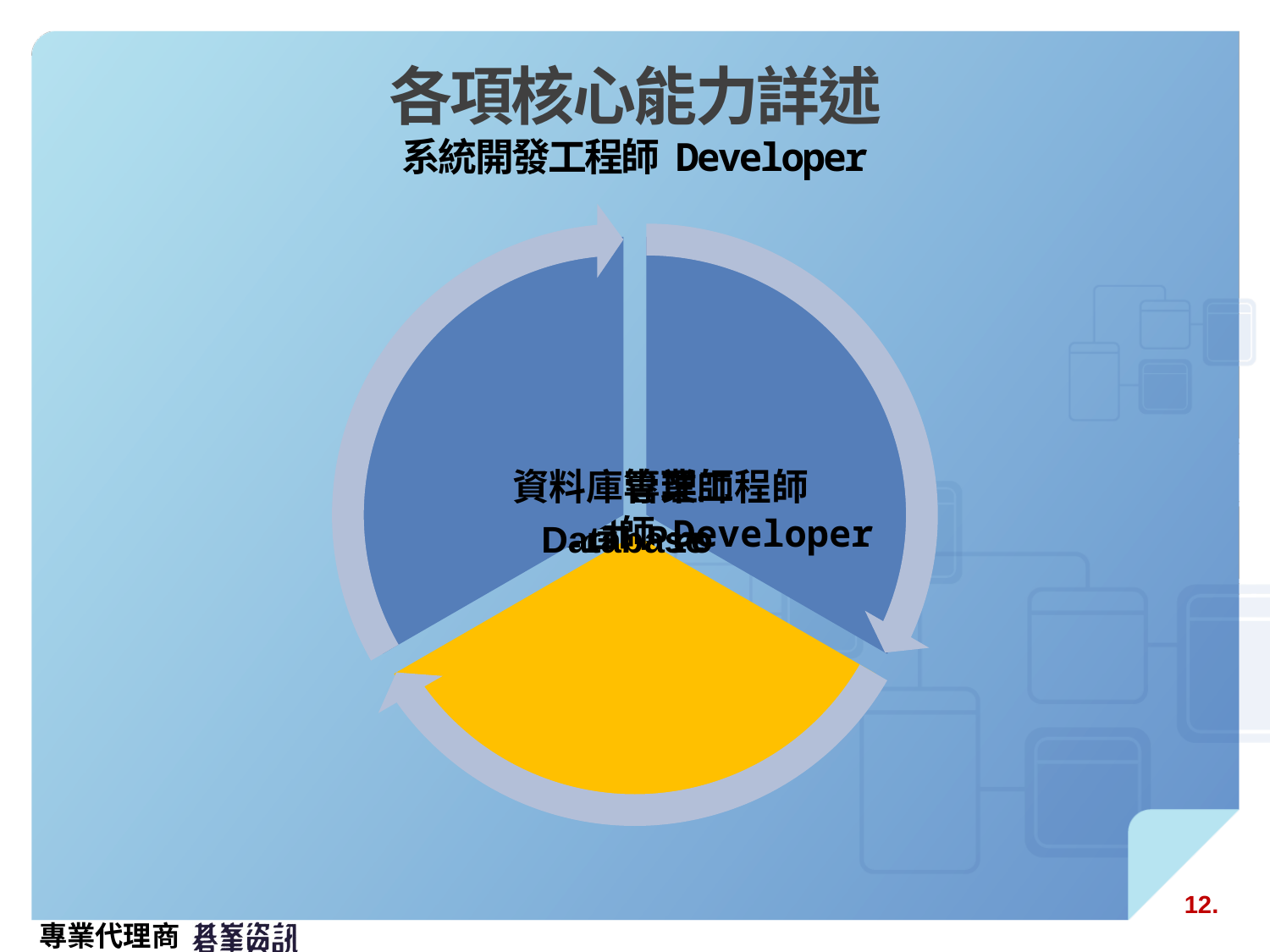

# 各項核心能力詳述 系統開發工程師 Developer
資訊技術專業工程師
IT Pro
系統開發工程師 Developer
資料庫管理師
Database
12.